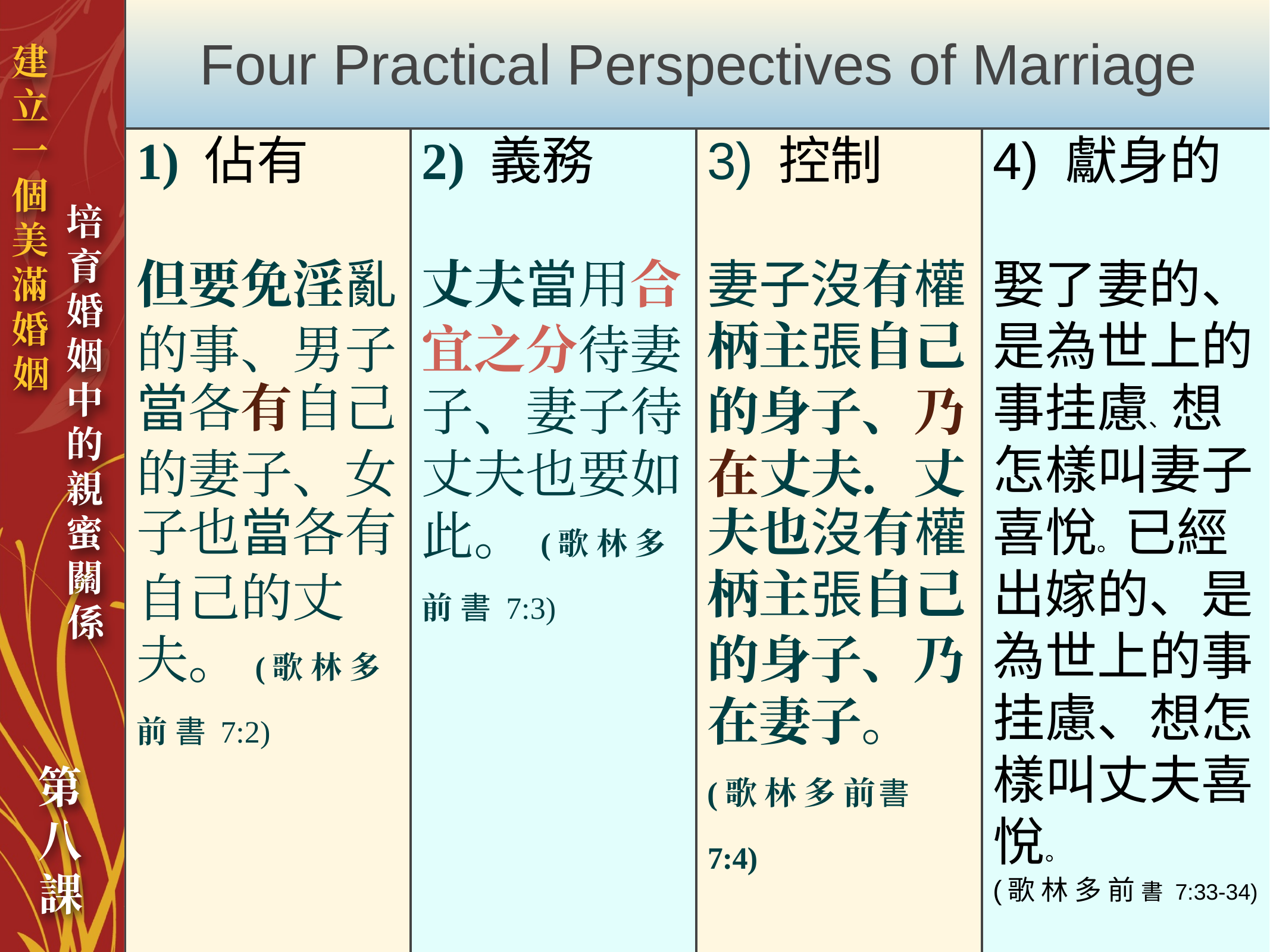

| Four Practical Perspectives of Marriage |  |  |  |
| --- | --- | --- | --- |
| 1) 佔有 但要免淫亂的事、男子當各有自己的妻子、女子也當各有自己的丈夫。 (歌 林 多 前 書 7:2) | 2) 義務 丈夫當用合宜之分待妻子、妻子待丈夫也要如此。 (歌 林 多 前 書 7:3) | 3) 控制 妻子沒有權柄主張自己的身子、乃在丈夫．丈夫也沒有權柄主張自己的身子、乃在妻子。 (歌 林 多 前 書 7:4) | 4) 獻身的 娶了妻的、是為世上的事挂慮、想怎樣叫妻子喜悅。 已經出嫁的、是為世上的事挂慮、想怎樣叫丈夫喜悅。 (歌 林 多 前 書 7:33-34) |